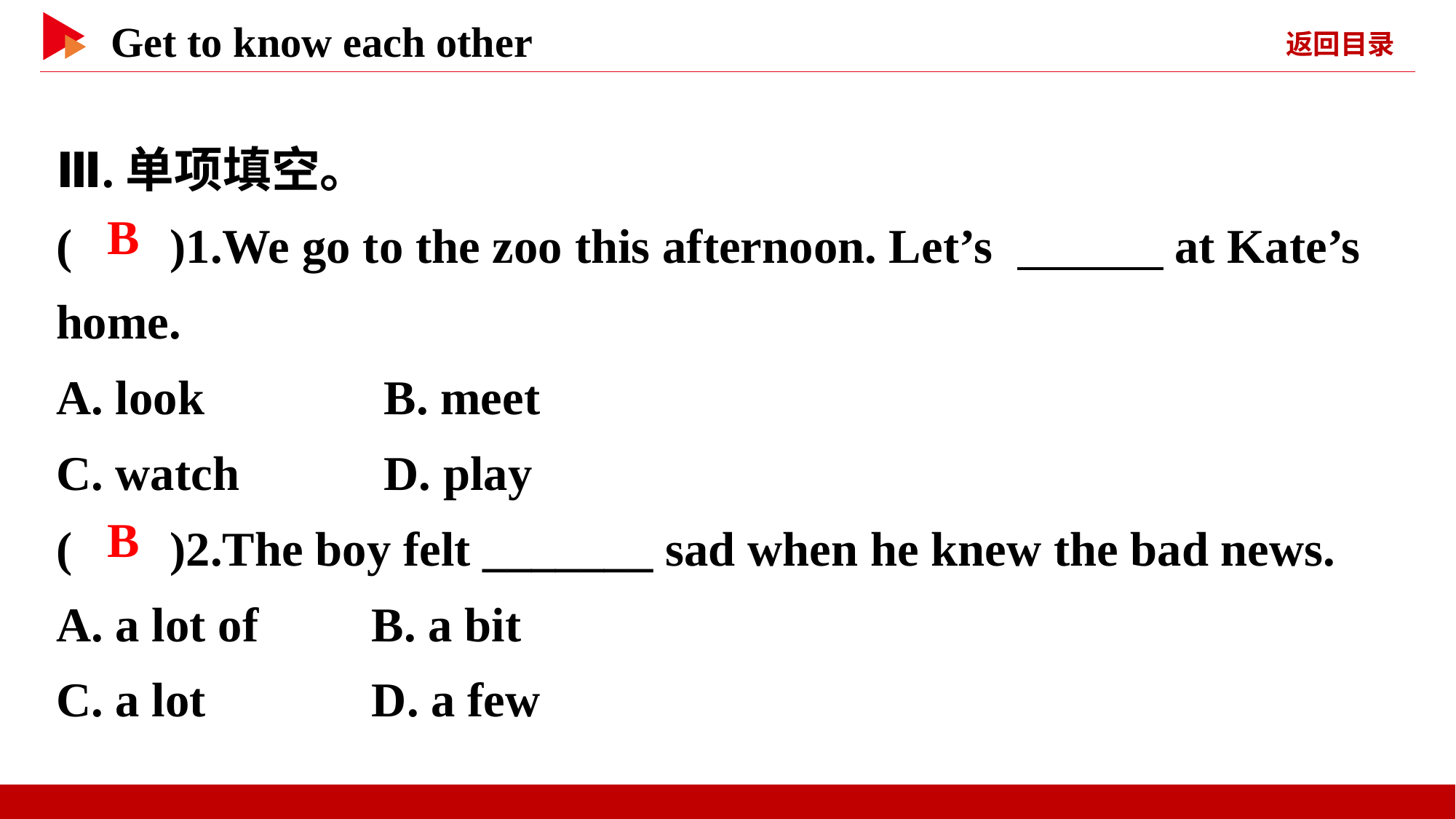

Ⅲ.单项填空。
(        )1.We go to the zoo this afternoon. Let’s 　　　at Kate’s home.
A. look	         B. meet
C. watch	         D. play
(        )2.The boy felt _______ sad when he knew the bad news.
A. a lot of 	        B. a bit
C. a lot	        D. a few
   B
   B